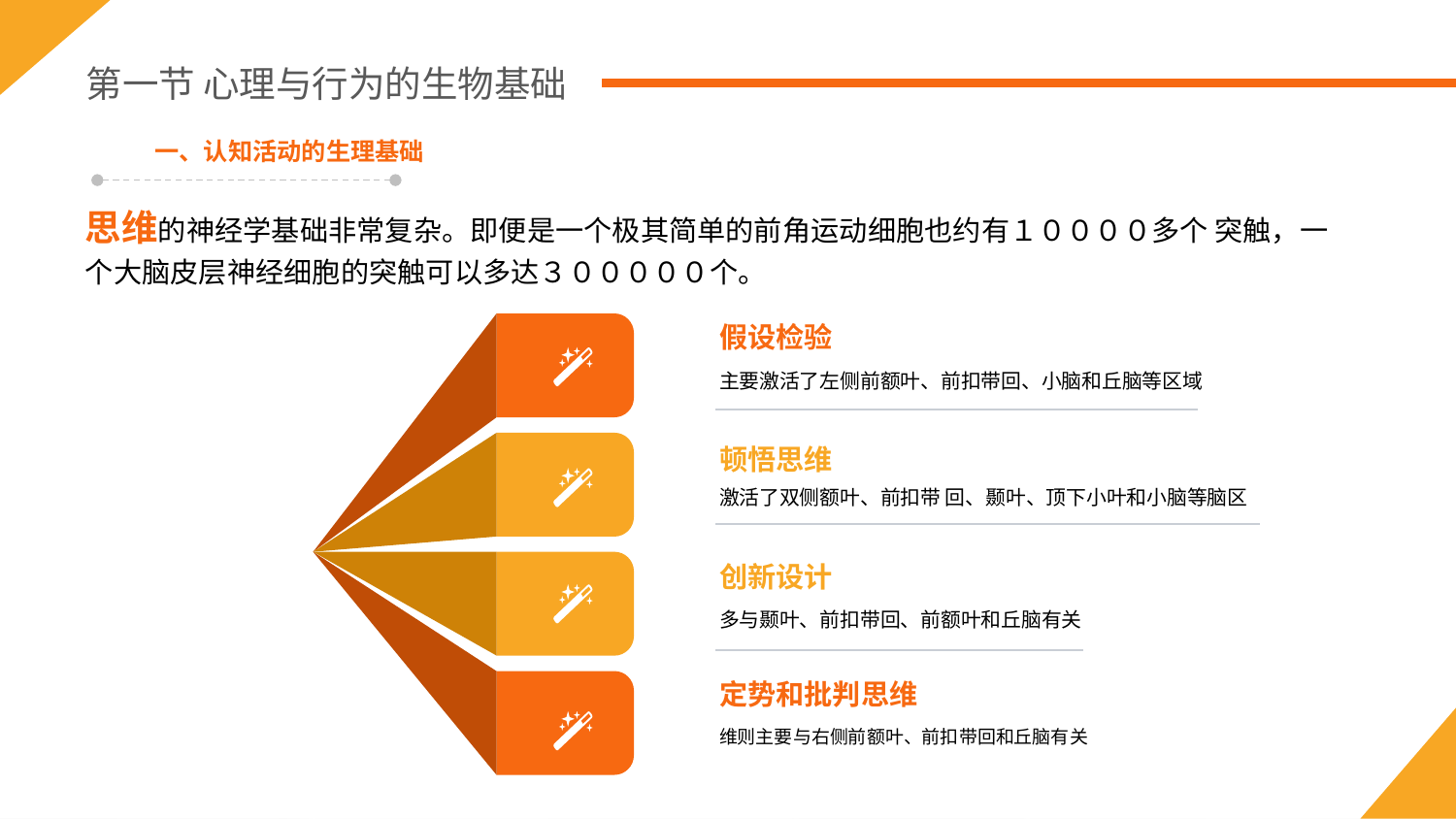

第一节 心理与行为的生物基础

一、认知活动的生理基础
思维的神经学基础非常复杂。即便是一个极其简单的前角运动细胞也约有１００００多个 突触，一个大脑皮层神经细胞的突触可以多达３０００００个。
假设检验
主要激活了左侧前额叶、前扣带回、小脑和丘脑等区域

顿悟思维
激活了双侧额叶、前扣带 回、颞叶、顶下小叶和小脑等脑区

创新设计
多与颞叶、前扣带回、前额叶和丘脑有关

定势和批判思维
维则主要与右侧前额叶、前扣带回和丘脑有关